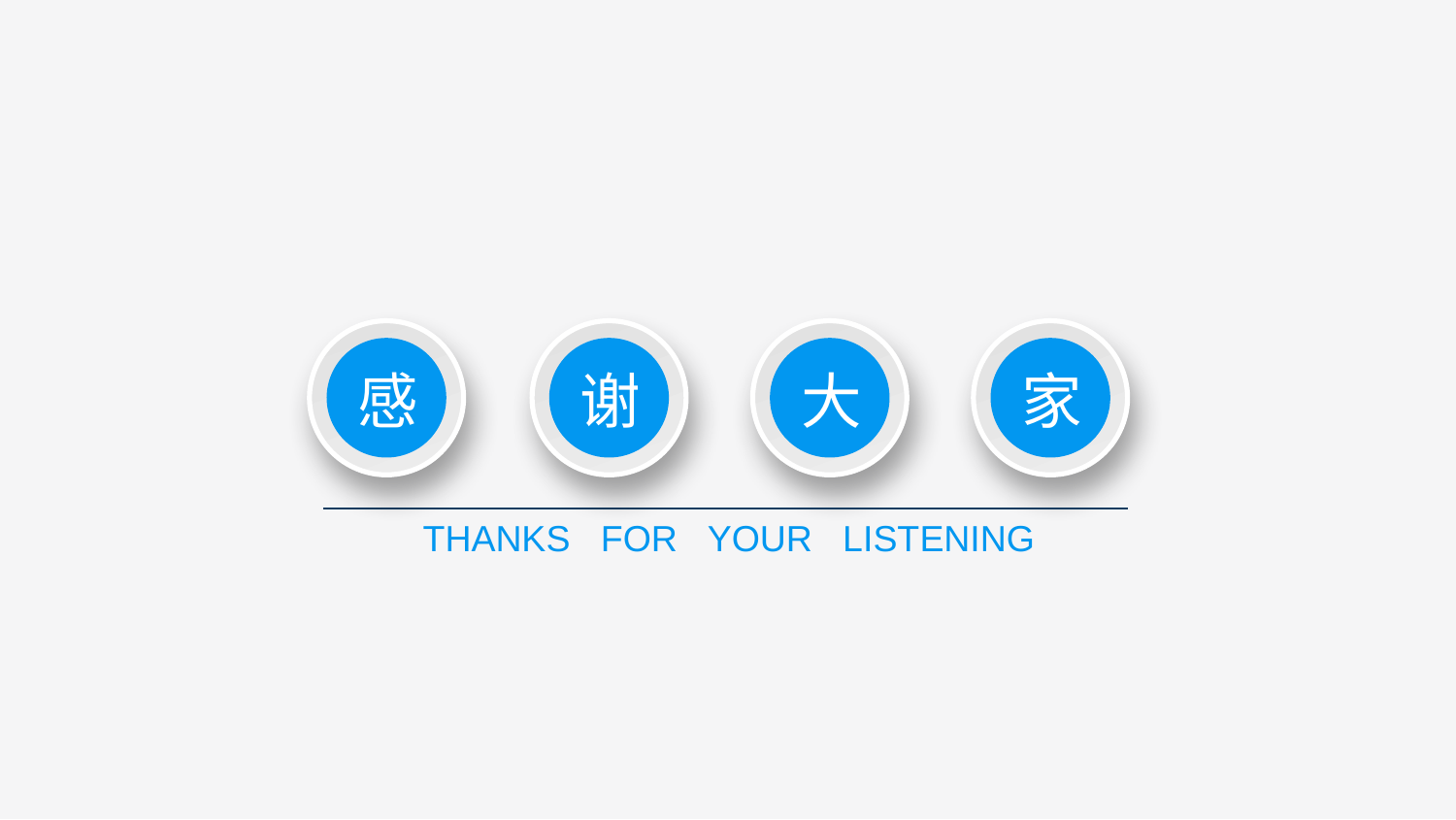

感

谢

大

家
THANKS   FOR   YOUR   LISTENING